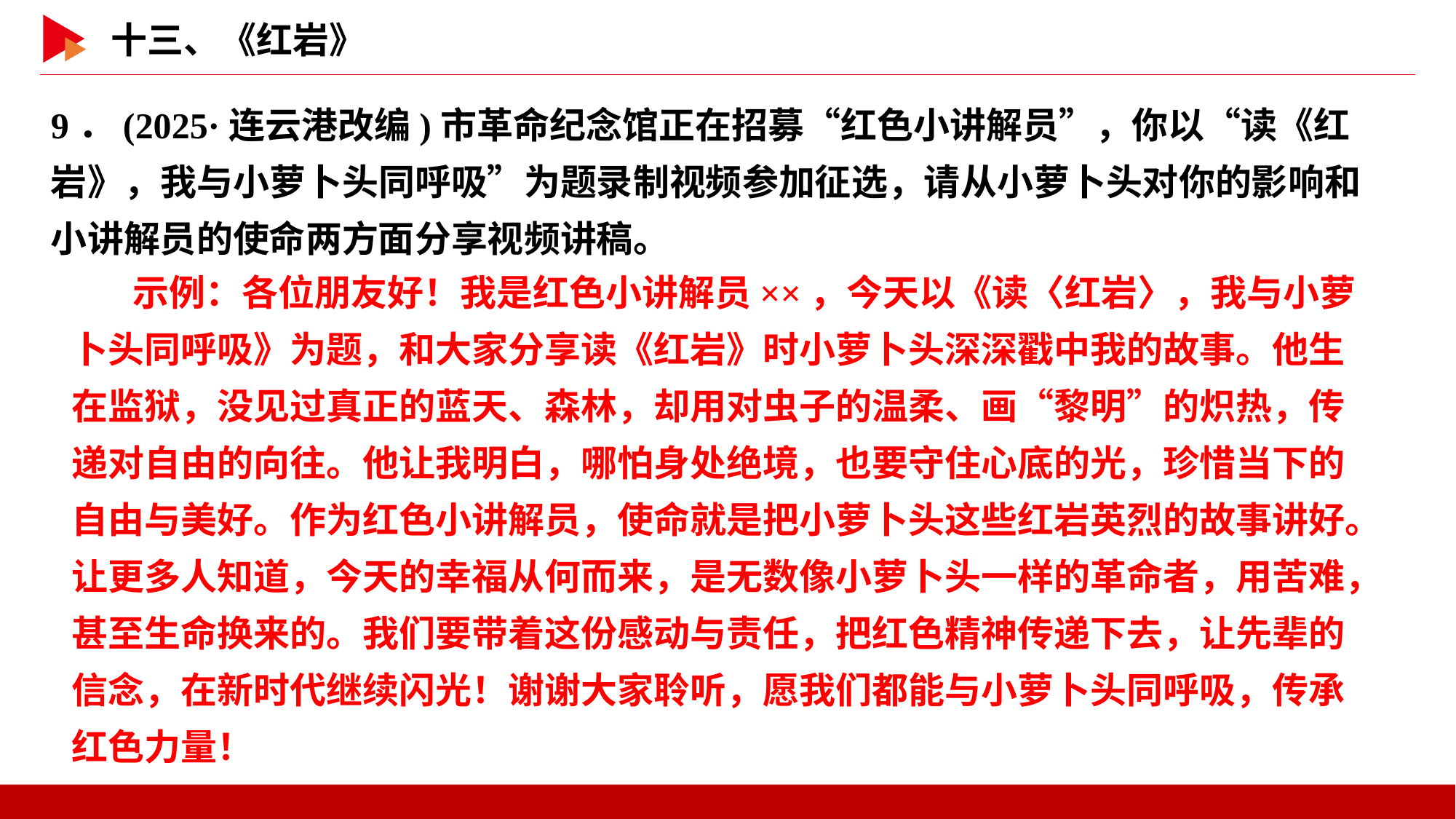

9．(2025·连云港改编)市革命纪念馆正在招募“红色小讲解员”，你以“读《红岩》，我与小萝卜头同呼吸”为题录制视频参加征选，请从小萝卜头对你的影响和小讲解员的使命两方面分享视频讲稿。

　   示例：各位朋友好！我是红色小讲解员××，今天以《读〈红岩〉，我与小萝卜头同呼吸》为题，和大家分享读《红岩》时小萝卜头深深戳中我的故事。他生在监狱，没见过真正的蓝天、森林，却用对虫子的温柔、画“黎明”的炽热，传递对自由的向往。他让我明白，哪怕身处绝境，也要守住心底的光，珍惜当下的自由与美好。作为红色小讲解员，使命就是把小萝卜头这些红岩英烈的故事讲好。让更多人知道，今天的幸福从何而来，是无数像小萝卜头一样的革命者，用苦难，甚至生命换来的。我们要带着这份感动与责任，把红色精神传递下去，让先辈的信念，在新时代继续闪光！谢谢大家聆听，愿我们都能与小萝卜头同呼吸，传承红色力量！